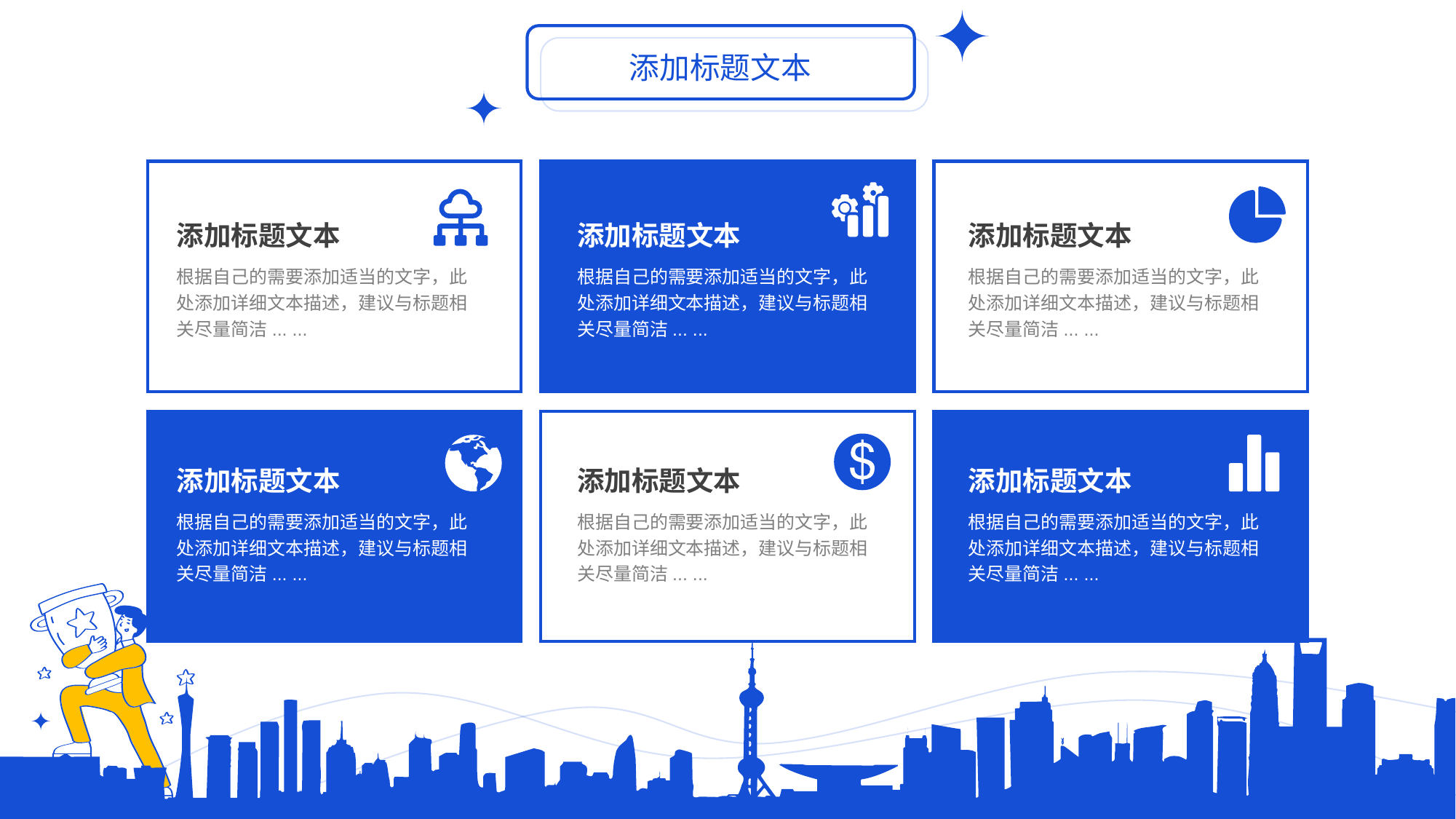

添加标题文本

添加标题文本
根据自己的需要添加适当的文字，此处添加详细文本描述，建议与标题相关尽量简洁... ...
添加标题文本
根据自己的需要添加适当的文字，此处添加详细文本描述，建议与标题相关尽量简洁... ...
添加标题文本
根据自己的需要添加适当的文字，此处添加详细文本描述，建议与标题相关尽量简洁... ...

添加标题文本
根据自己的需要添加适当的文字，此处添加详细文本描述，建议与标题相关尽量简洁... ...
添加标题文本
根据自己的需要添加适当的文字，此处添加详细文本描述，建议与标题相关尽量简洁... ...
添加标题文本
根据自己的需要添加适当的文字，此处添加详细文本描述，建议与标题相关尽量简洁... ...
标题文字添加
用户可以在投影仪或者计算机上进行演示也可以将演示文稿打印出来制作成胶片